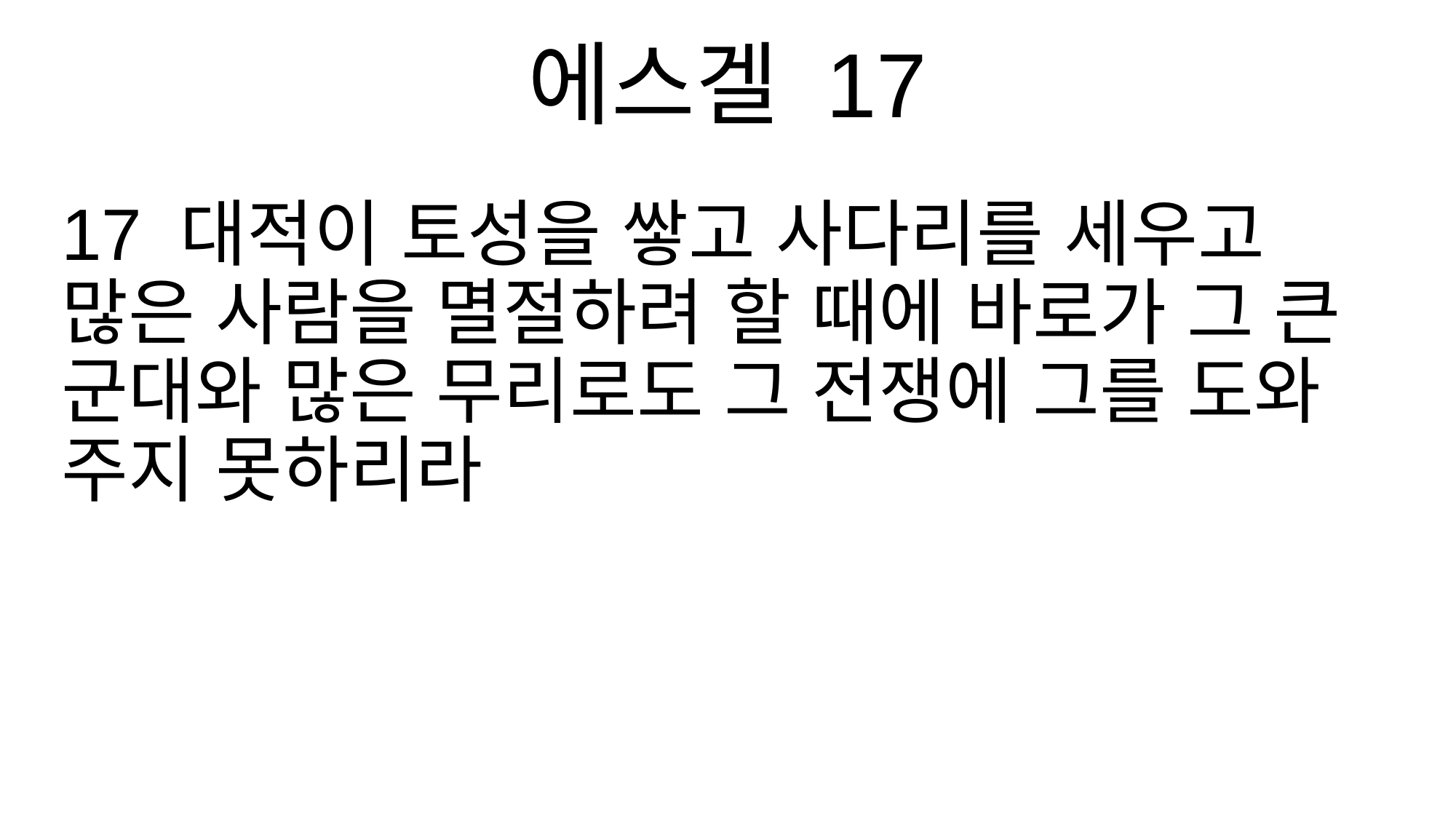

에스겔 17
17 대적이 토성을 쌓고 사다리를 세우고 많은 사람을 멸절하려 할 때에 바로가 그 큰 군대와 많은 무리로도 그 전쟁에 그를 도와 주지 못하리라